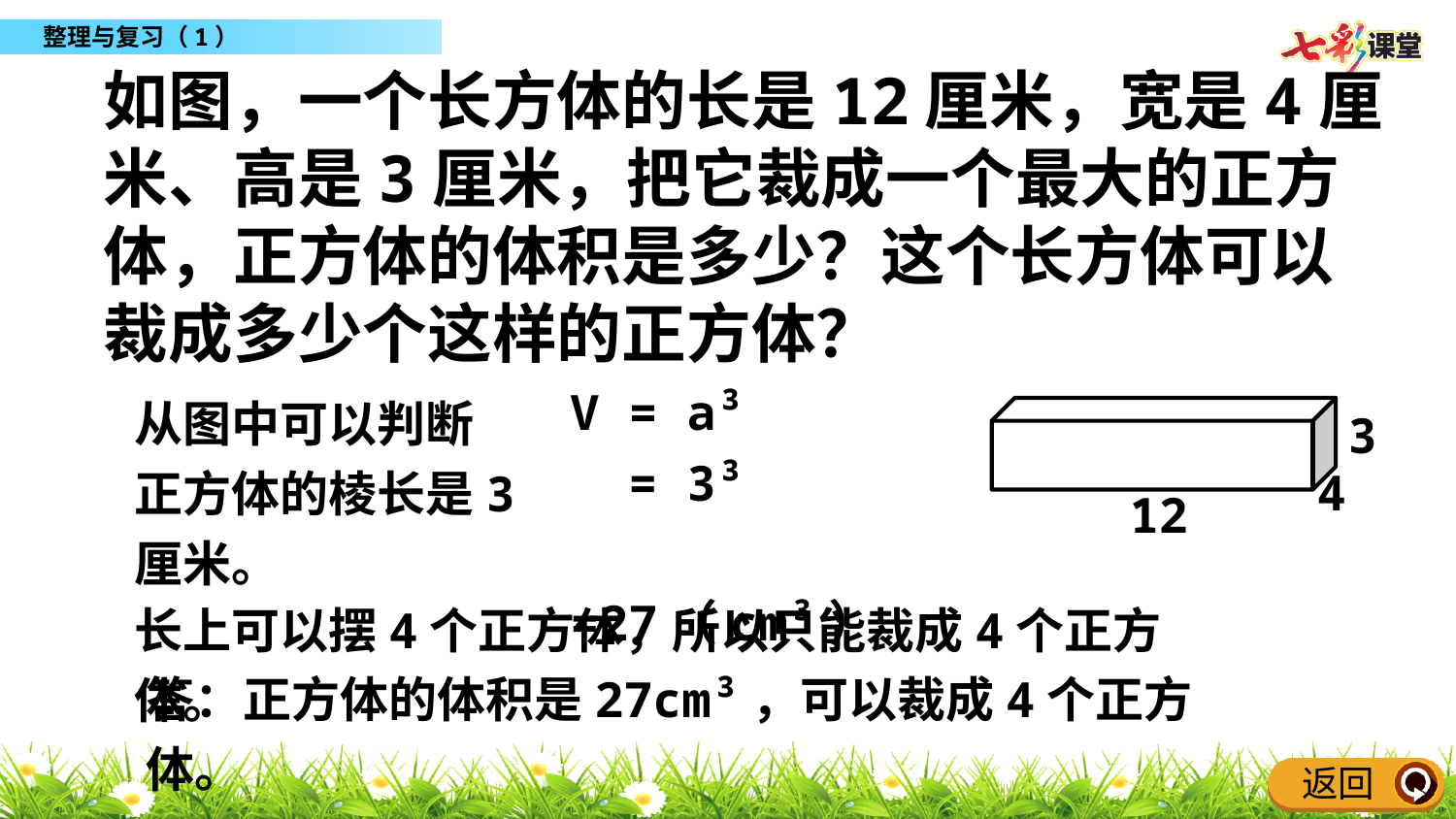

如图，一个长方体的长是12厘米，宽是4厘米、高是3厘米，把它裁成一个最大的正方体，正方体的体积是多少？这个长方体可以裁成多少个这样的正方体？
V = a³
  = 3³
  =27（cm³）
从图中可以判断正方体的棱长是3厘米。

3
4
12
长上可以摆4个正方体，所以只能裁成4个正方体。
答：正方体的体积是27cm³，可以裁成4个正方体。